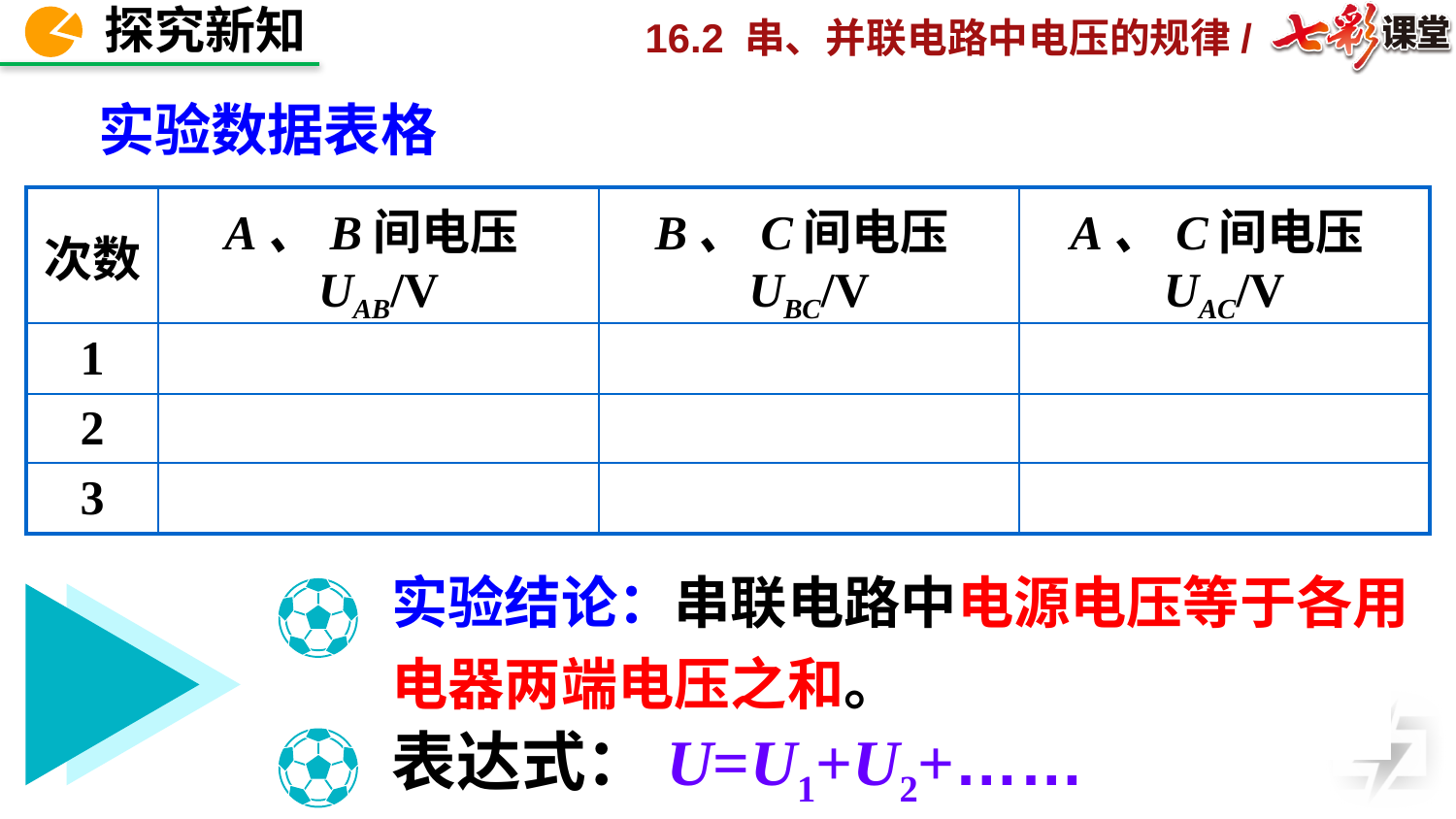

实验数据表格
| 次数 | A、B间电压UAB/V | B、C间电压UBC/V | A、C间电压UAC/V |
| --- | --- | --- | --- |
| 1 |  |  |  |
| 2 |  |  |  |
| 3 |  |  |  |

实验结论：串联电路中电源电压等于各用电器两端电压之和。

表达式：U=U1+U2+……